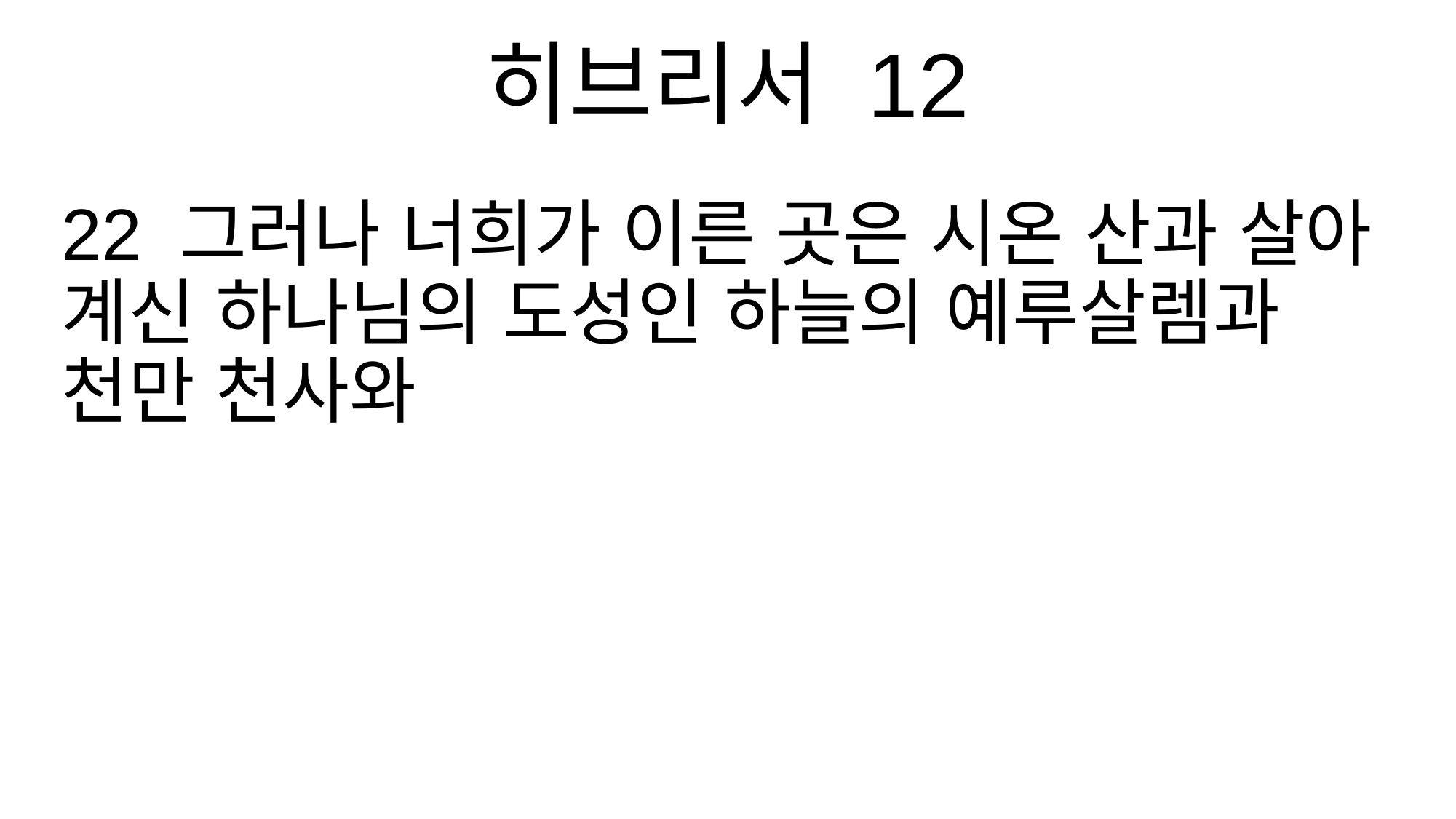

히브리서 12
22 그러나 너희가 이른 곳은 시온 산과 살아 계신 하나님의 도성인 하늘의 예루살렘과 천만 천사와